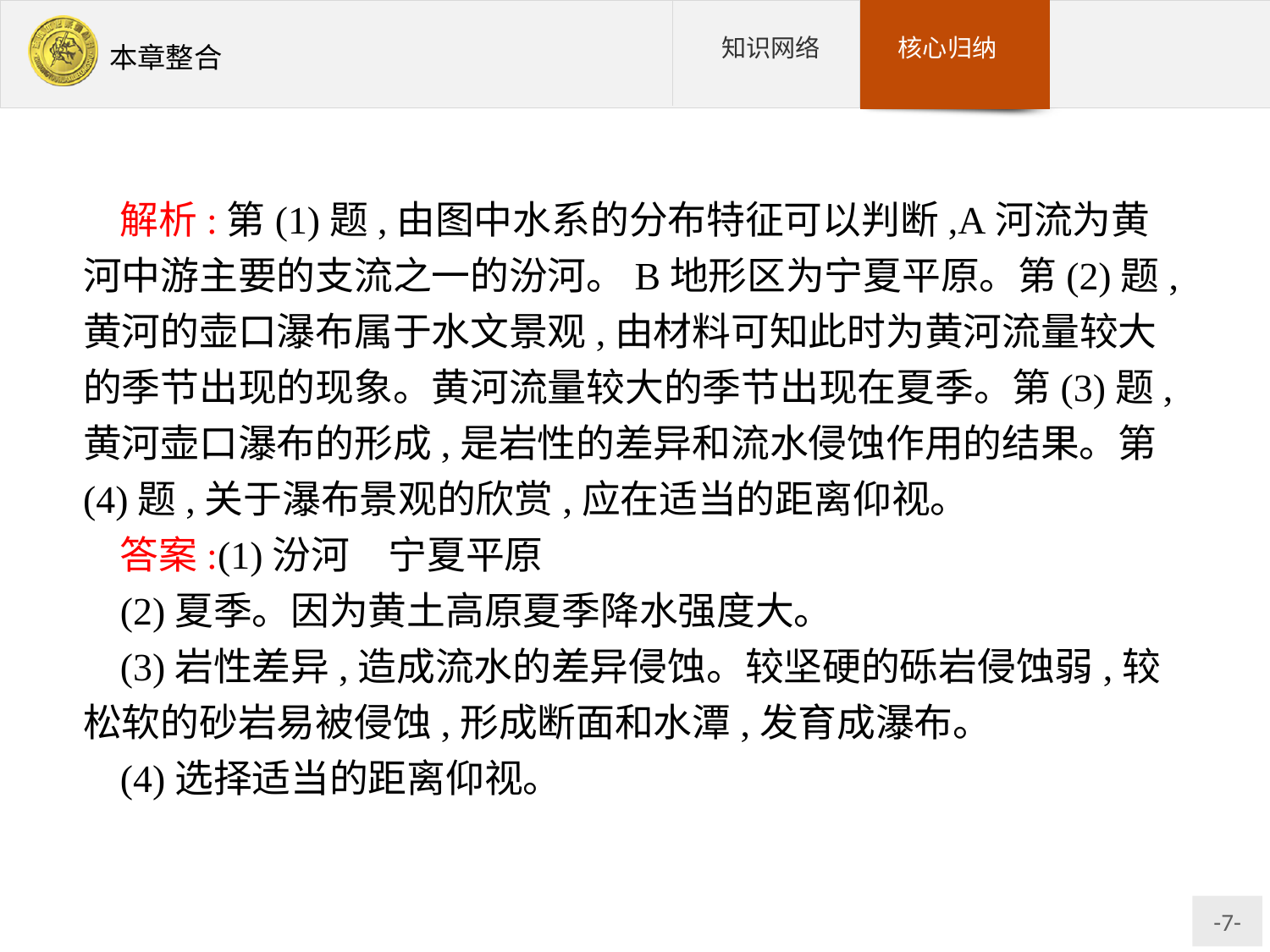

解析:第(1)题,由图中水系的分布特征可以判断,A河流为黄河中游主要的支流之一的汾河。B地形区为宁夏平原。第(2)题,黄河的壶口瀑布属于水文景观,由材料可知此时为黄河流量较大的季节出现的现象。黄河流量较大的季节出现在夏季。第(3)题,黄河壶口瀑布的形成,是岩性的差异和流水侵蚀作用的结果。第(4)题,关于瀑布景观的欣赏,应在适当的距离仰视。
答案:(1)汾河　宁夏平原
(2)夏季。因为黄土高原夏季降水强度大。
(3)岩性差异,造成流水的差异侵蚀。较坚硬的砾岩侵蚀弱,较松软的砂岩易被侵蚀,形成断面和水潭,发育成瀑布。
(4)选择适当的距离仰视。